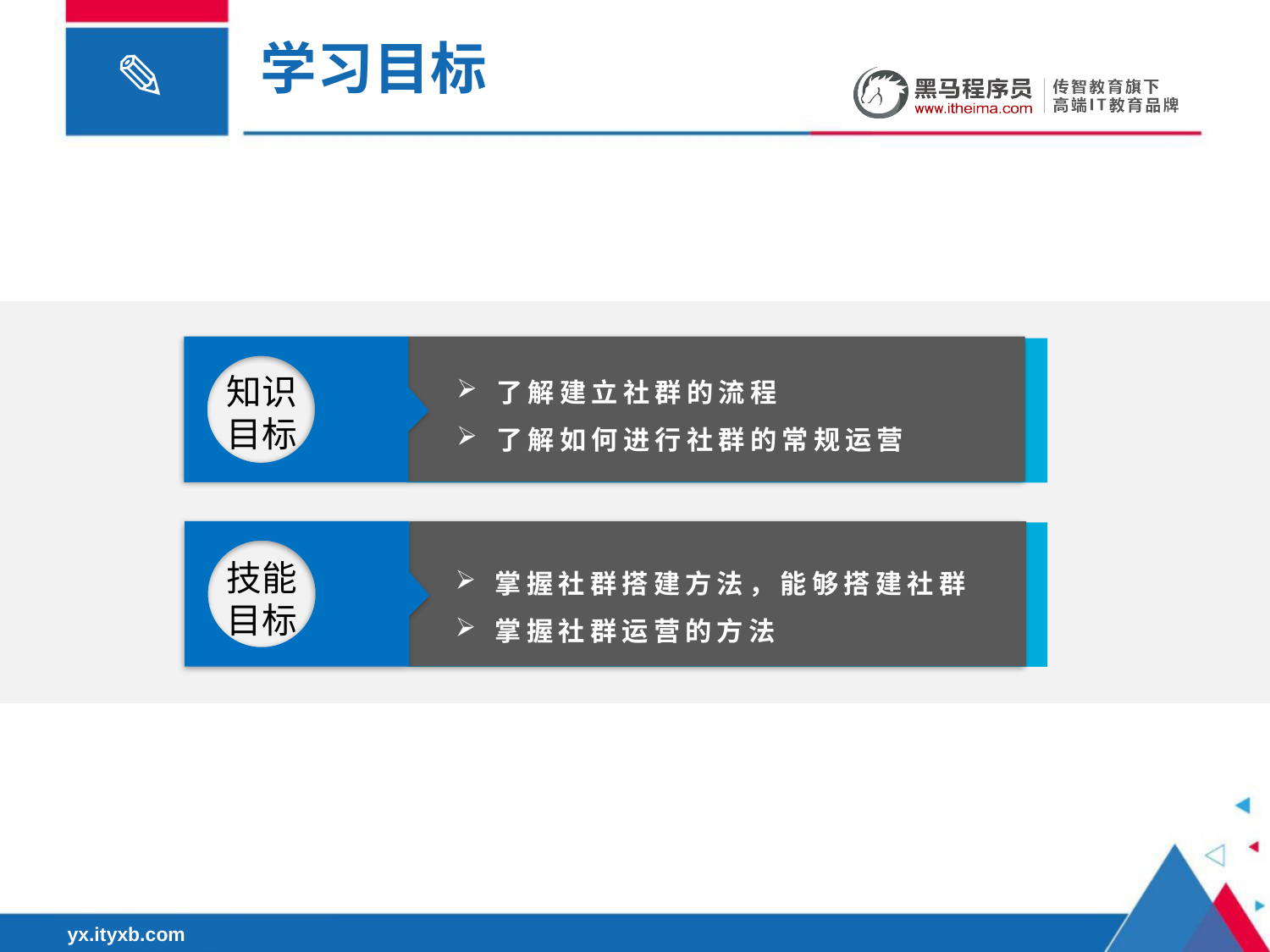

学习目标

知识目标

了解建立社群的流程
了解如何进行社群的常规运营

技能目标

掌握社群搭建方法，能够搭建社群
掌握社群运营的方法